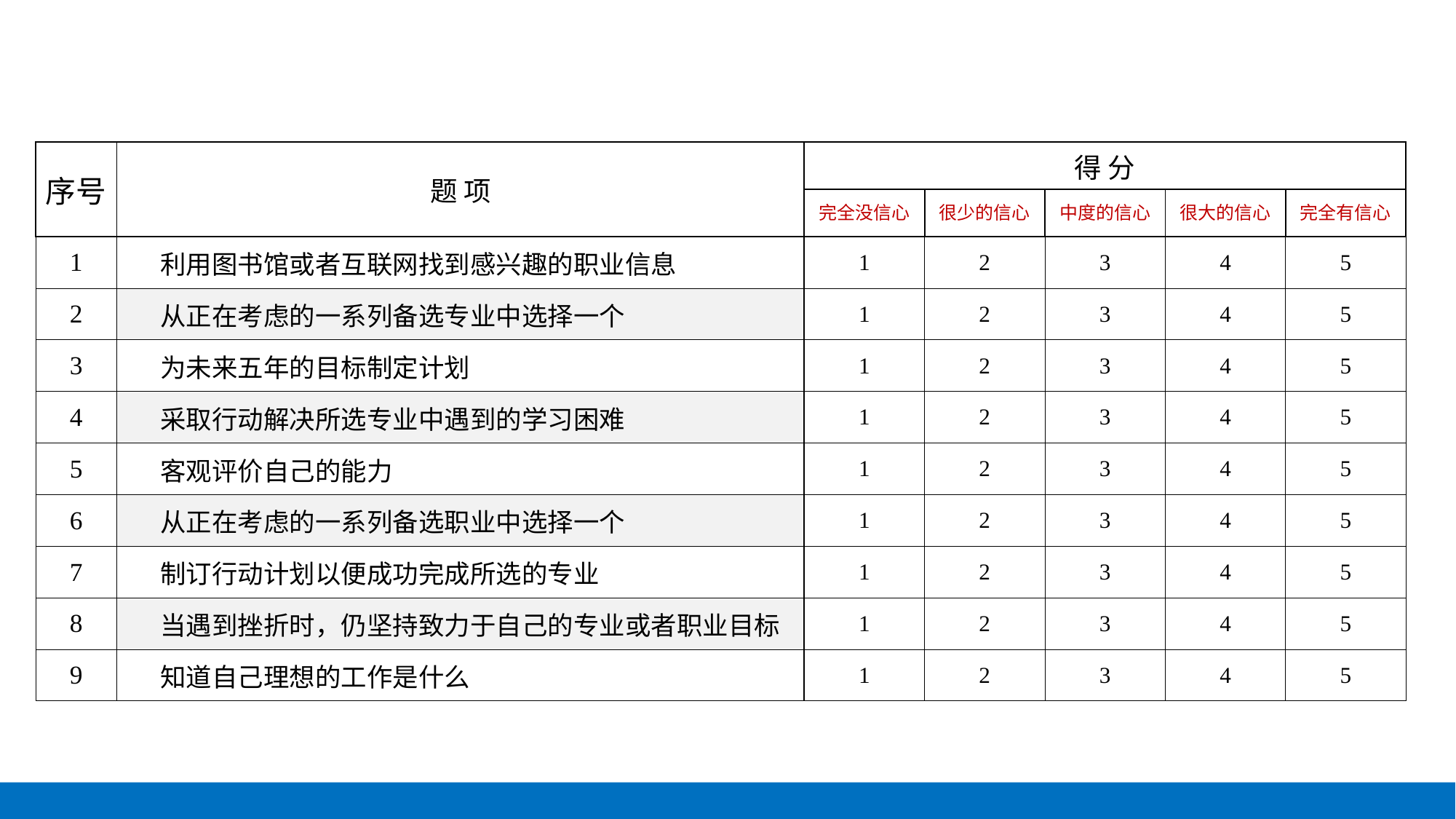

| 序号 | 题 项 | 得 分 |  |  |  |  |
| --- | --- | --- | --- | --- | --- | --- |
|  |  | 完全没信心 | 很少的信心 | 中度的信心 | 很大的信心 | 完全有信心 |
| 1 | 利用图书馆或者互联网找到感兴趣的职业信息 | 1 | 2 | 3 | 4 | 5 |
| 2 | 从正在考虑的一系列备选专业中选择一个 | 1 | 2 | 3 | 4 | 5 |
| 3 | 为未来五年的目标制定计划 | 1 | 2 | 3 | 4 | 5 |
| 4 | 采取行动解决所选专业中遇到的学习困难 | 1 | 2 | 3 | 4 | 5 |
| 5 | 客观评价自己的能力 | 1 | 2 | 3 | 4 | 5 |
| 6 | 从正在考虑的一系列备选职业中选择一个 | 1 | 2 | 3 | 4 | 5 |
| 7 | 制订行动计划以便成功完成所选的专业 | 1 | 2 | 3 | 4 | 5 |
| 8 | 当遇到挫折时，仍坚持致力于自己的专业或者职业目标 | 1 | 2 | 3 | 4 | 5 |
| 9 | 知道自己理想的工作是什么 | 1 | 2 | 3 | 4 | 5 |